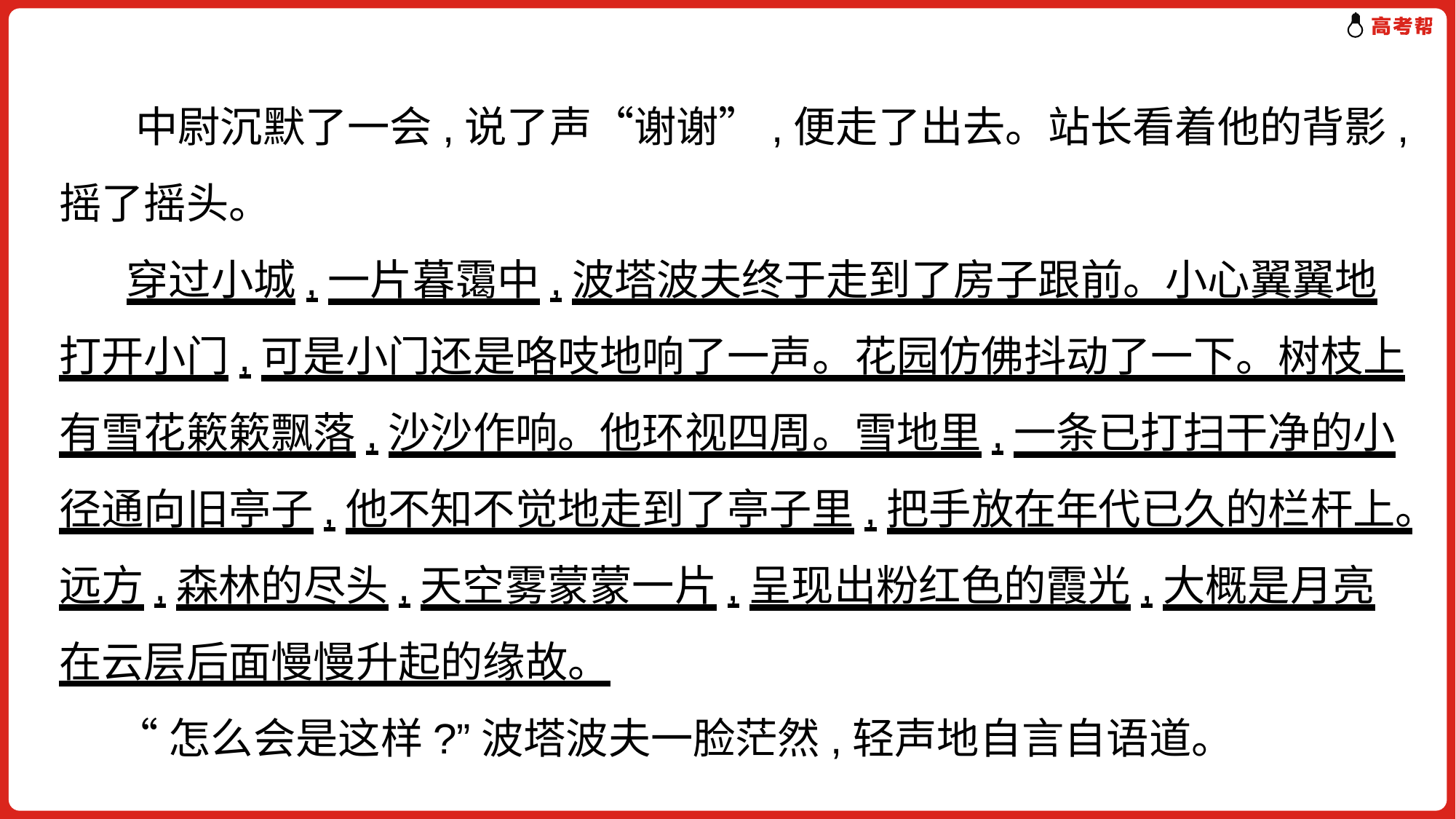

中尉沉默了一会,说了声“谢谢”,便走了出去。站长看着他的背影,摇了摇头。
      穿过小城,一片暮霭中,波塔波夫终于走到了房子跟前。小心翼翼地打开小门,可是小门还是咯吱地响了一声。花园仿佛抖动了一下。树枝上有雪花簌簌飘落,沙沙作响。他环视四周。雪地里,一条已打扫干净的小径通向旧亭子,他不知不觉地走到了亭子里,把手放在年代已久的栏杆上。远方,森林的尽头,天空雾蒙蒙一片,呈现出粉红色的霞光,大概是月亮在云层后面慢慢升起的缘故。
      “怎么会是这样?”波塔波夫一脸茫然,轻声地自言自语道。